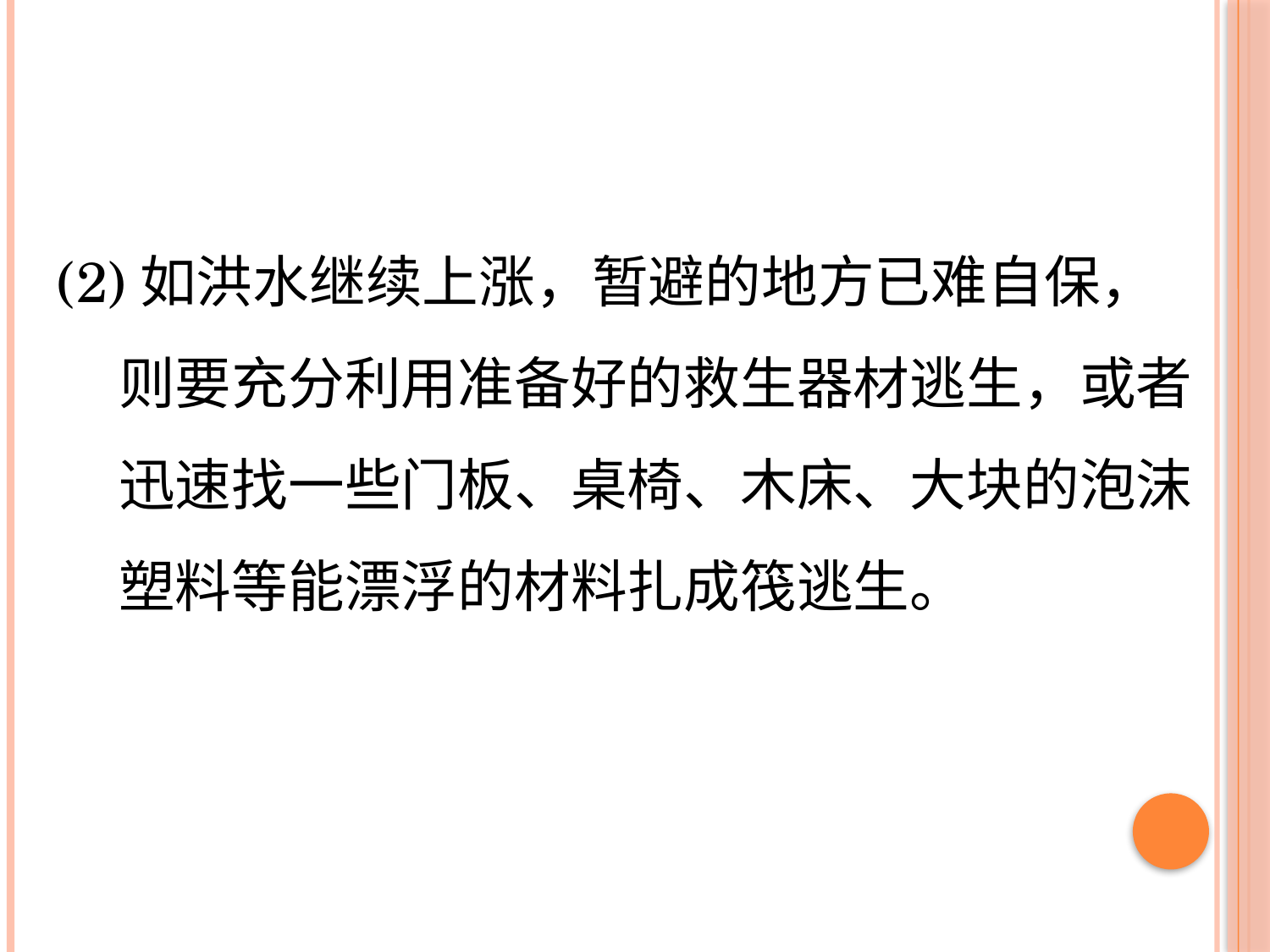

(2)如洪水继续上涨，暂避的地方已难自保，则要充分利用准备好的救生器材逃生，或者迅速找一些门板、桌椅、木床、大块的泡沫塑料等能漂浮的材料扎成筏逃生。